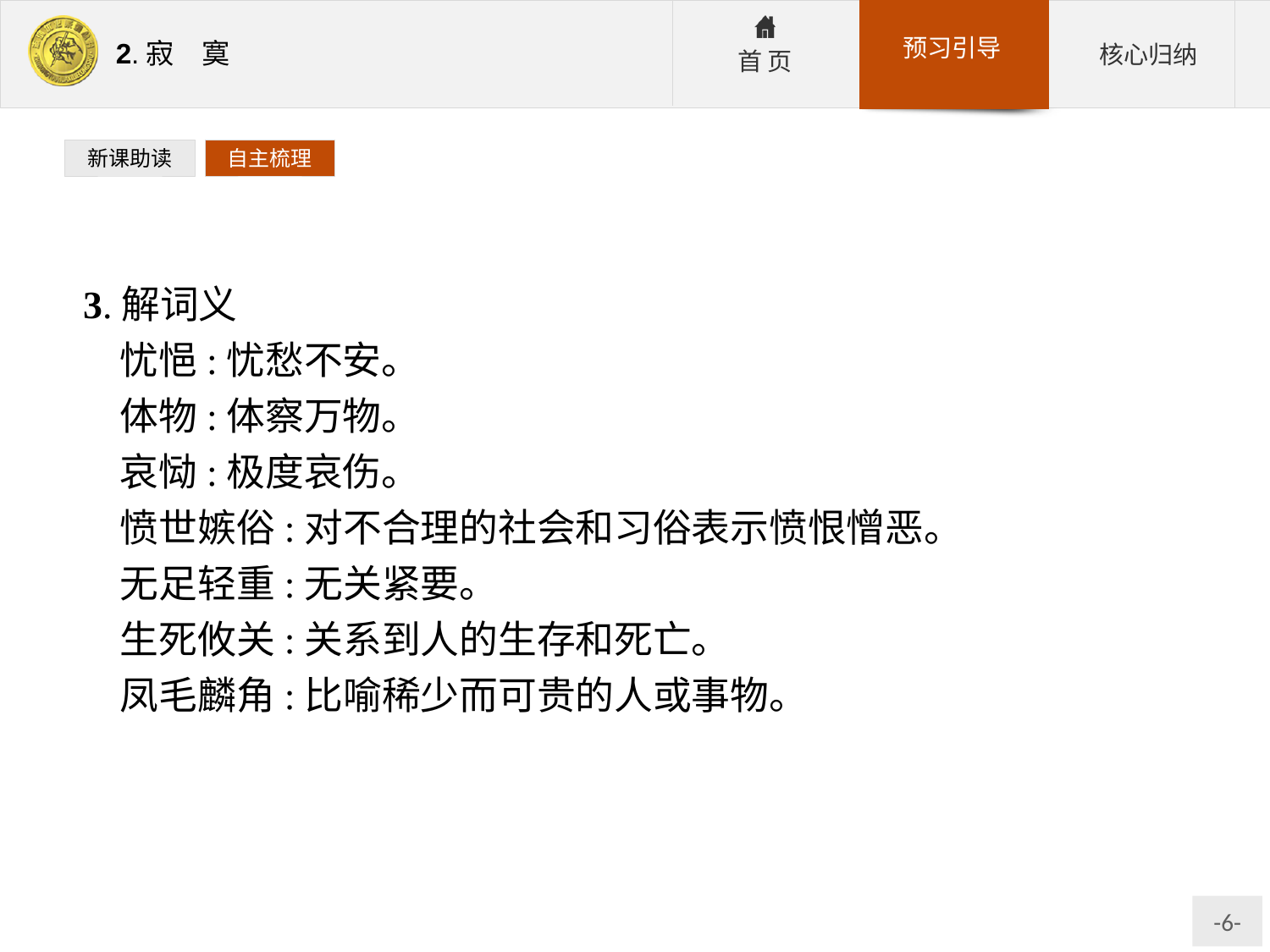

新课助读
自主梳理
3.解词义
忧悒:忧愁不安。
体物:体察万物。
哀恸:极度哀伤。
愤世嫉俗:对不合理的社会和习俗表示愤恨憎恶。
无足轻重:无关紧要。
生死攸关:关系到人的生存和死亡。
凤毛麟角:比喻稀少而可贵的人或事物。